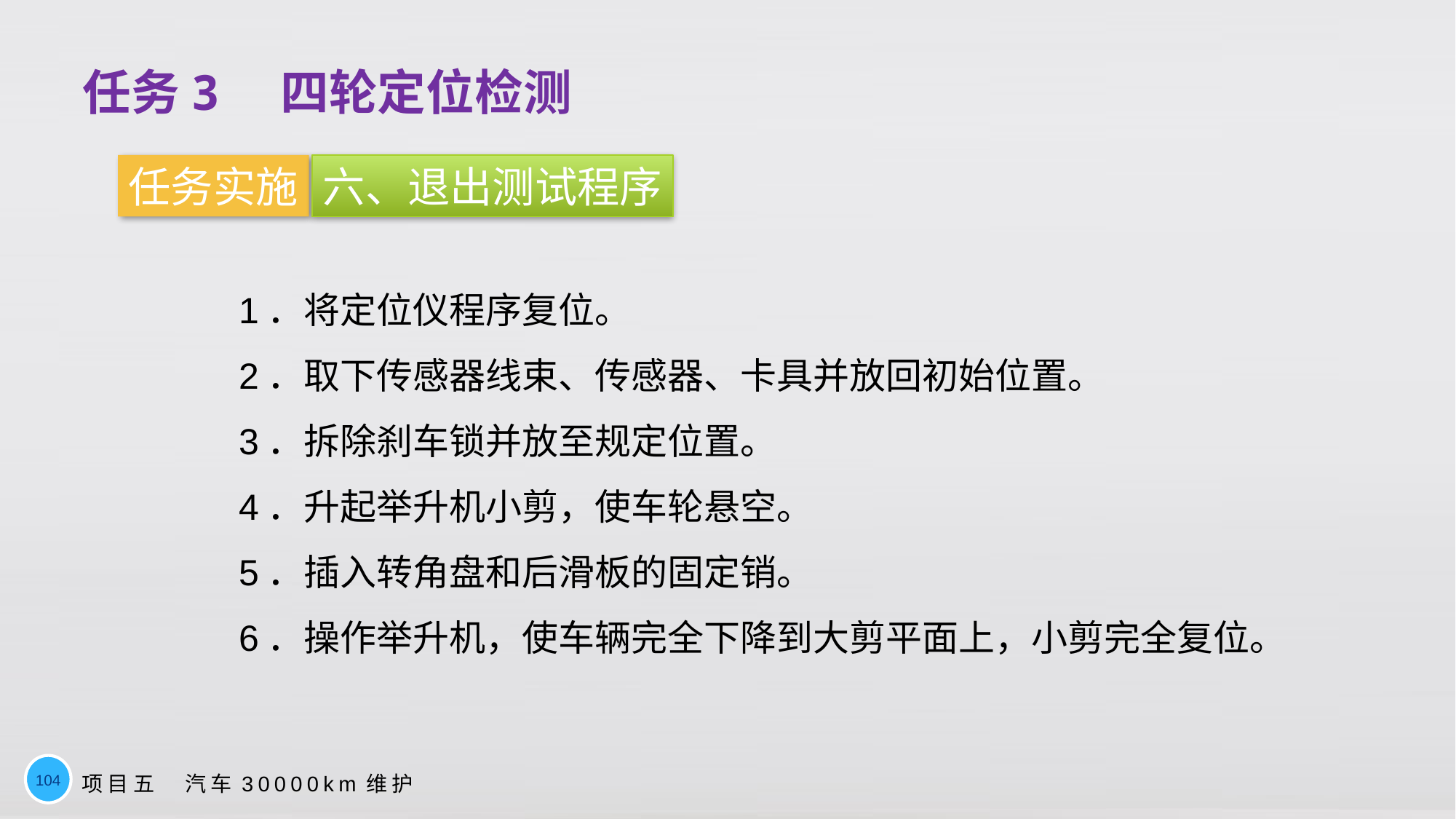

# 任务3　四轮定位检测
任务实施
六、退出测试程序
1．将定位仪程序复位。
2．取下传感器线束、传感器、卡具并放回初始位置。
3．拆除刹车锁并放至规定位置。
4．升起举升机小剪，使车轮悬空。
5．插入转角盘和后滑板的固定销。
6．操作举升机，使车辆完全下降到大剪平面上，小剪完全复位。
104